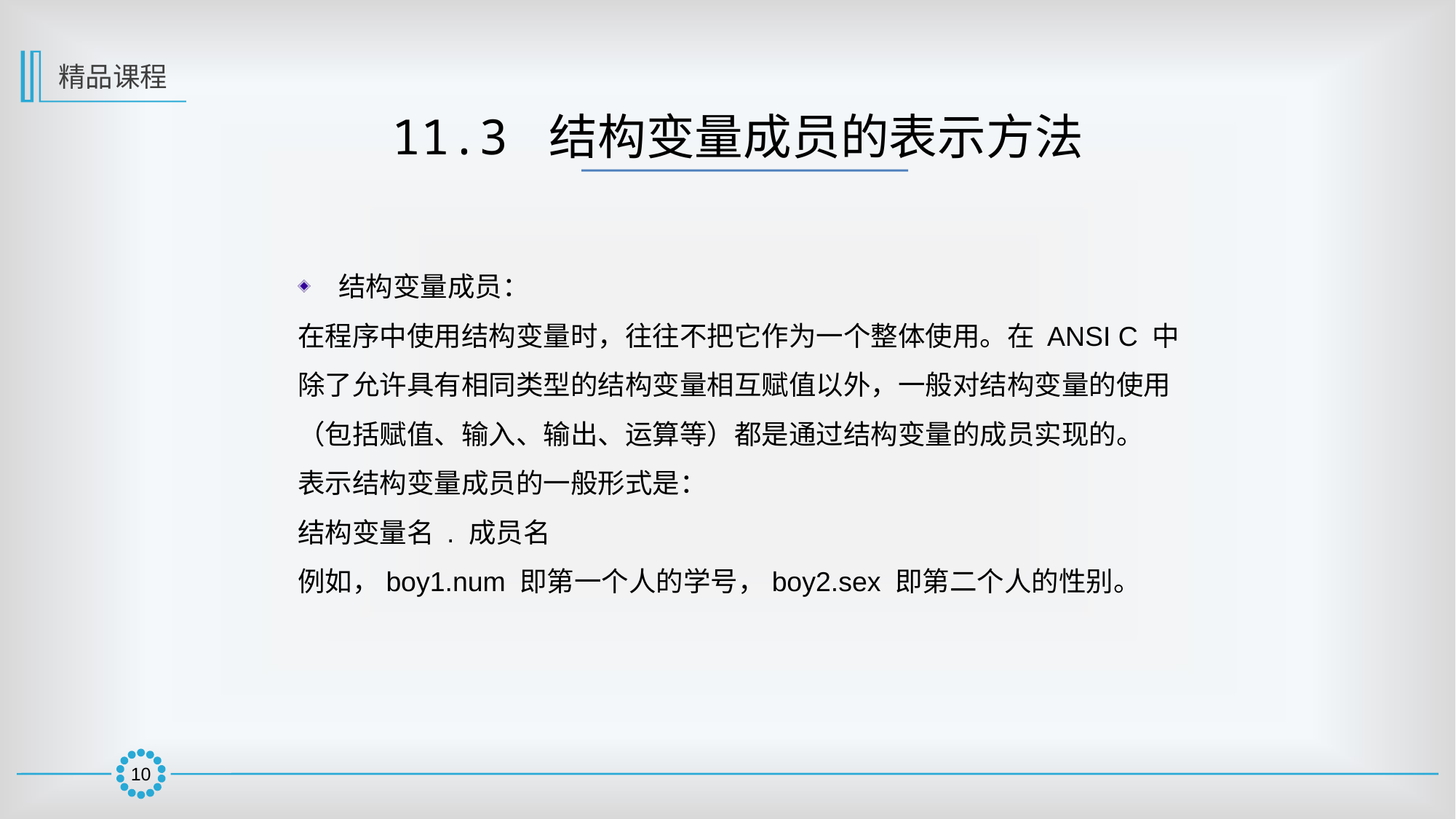

精品课程
11.3 结构变量成员的表示方法

结构变量成员：
在程序中使用结构变量时，往往不把它作为一个整体使用。在 ANSI C 中除了允许具有相同类型的结构变量相互赋值以外，一般对结构变量的使用（包括赋值、输入、输出、运算等）都是通过结构变量的成员实现的。
表示结构变量成员的一般形式是：
结构变量名 . 成员名
例如，boy1.num 即第一个人的学号，boy2.sex 即第二个人的性别。

10